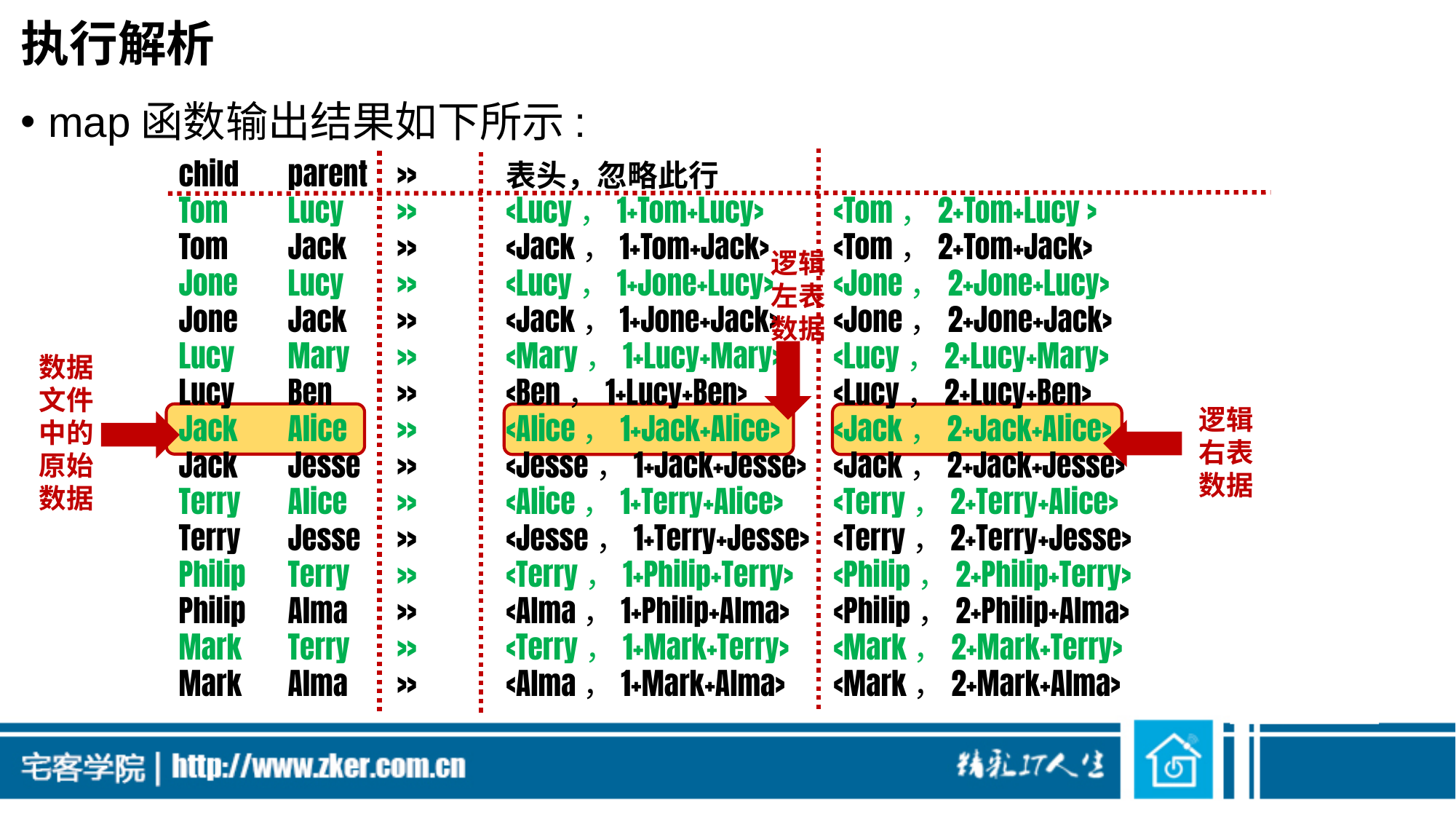

# 执行解析
map函数输出结果如下所示:
child	parent	>>	表头，忽略此行
Tom	Lucy	>>	<Lucy，1+Tom+Lucy>	<Tom，2+Tom+Lucy >
Tom	Jack	>>	<Jack，1+Tom+Jack>	<Tom，2+Tom+Jack>
Jone	Lucy	>>	<Lucy，1+Jone+Lucy>	<Jone，2+Jone+Lucy>
Jone	Jack	>>	<Jack，1+Jone+Jack>	<Jone，2+Jone+Jack>
Lucy	Mary	>>	<Mary，1+Lucy+Mary>	<Lucy，2+Lucy+Mary>
Lucy	Ben	>>	<Ben，1+Lucy+Ben>	<Lucy，2+Lucy+Ben>
Jack	Alice	>>	<Alice，1+Jack+Alice>	<Jack，2+Jack+Alice>
Jack	Jesse	>>	<Jesse，1+Jack+Jesse>	<Jack，2+Jack+Jesse>
Terry	Alice	>>	<Alice，1+Terry+Alice>	<Terry，2+Terry+Alice>
Terry	Jesse	>>	<Jesse，1+Terry+Jesse>	<Terry，2+Terry+Jesse>
Philip	Terry	>>	<Terry，1+Philip+Terry>	<Philip，2+Philip+Terry>
Philip	Alma	>>	<Alma，1+Philip+Alma>	<Philip，2+Philip+Alma>
Mark	Terry	>>	<Terry，1+Mark+Terry>	<Mark，2+Mark+Terry>
Mark	Alma	>>	<Alma，1+Mark+Alma>	<Mark，2+Mark+Alma>
逻辑左表数据
数据文件中的原始数据

逻辑右表数据